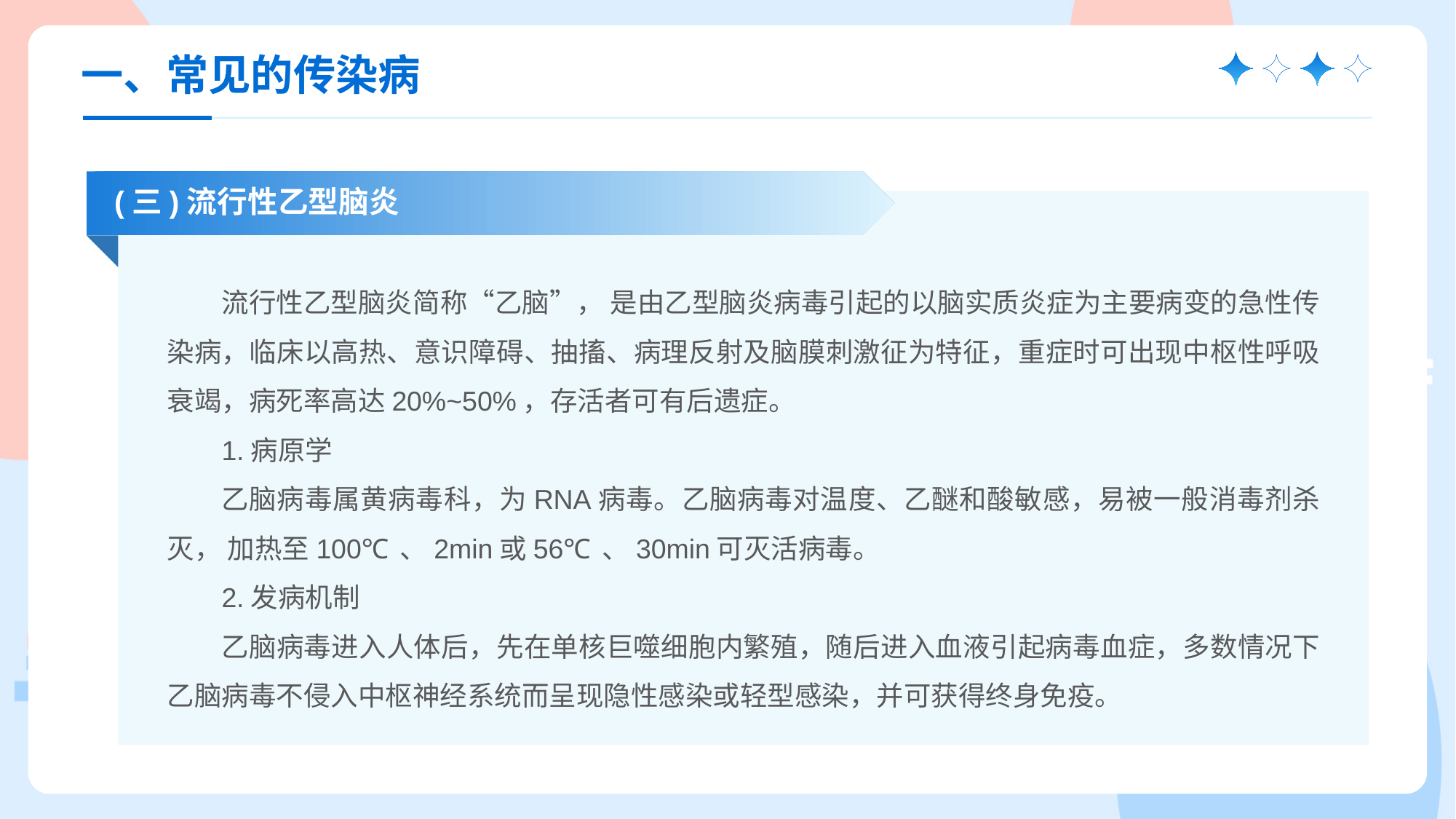

一、常见的传染病
(三)流行性乙型脑炎

流行性乙型脑炎简称“乙脑”， 是由乙型脑炎病毒引起的以脑实质炎症为主要病变的急性传染病，临床以高热、意识障碍、抽搐、病理反射及脑膜刺激征为特征，重症时可出现中枢性呼吸衰竭，病死率高达20%~50%，存活者可有后遗症。
1.病原学
乙脑病毒属黄病毒科，为RNA病毒。乙脑病毒对温度、乙醚和酸敏感，易被一般消毒剂杀灭， 加热至100℃、2min或56℃、30min可灭活病毒。
2.发病机制
乙脑病毒进入人体后，先在单核巨噬细胞内繁殖，随后进入血液引起病毒血症，多数情况下乙脑病毒不侵入中枢神经系统而呈现隐性感染或轻型感染，并可获得终身免疫。